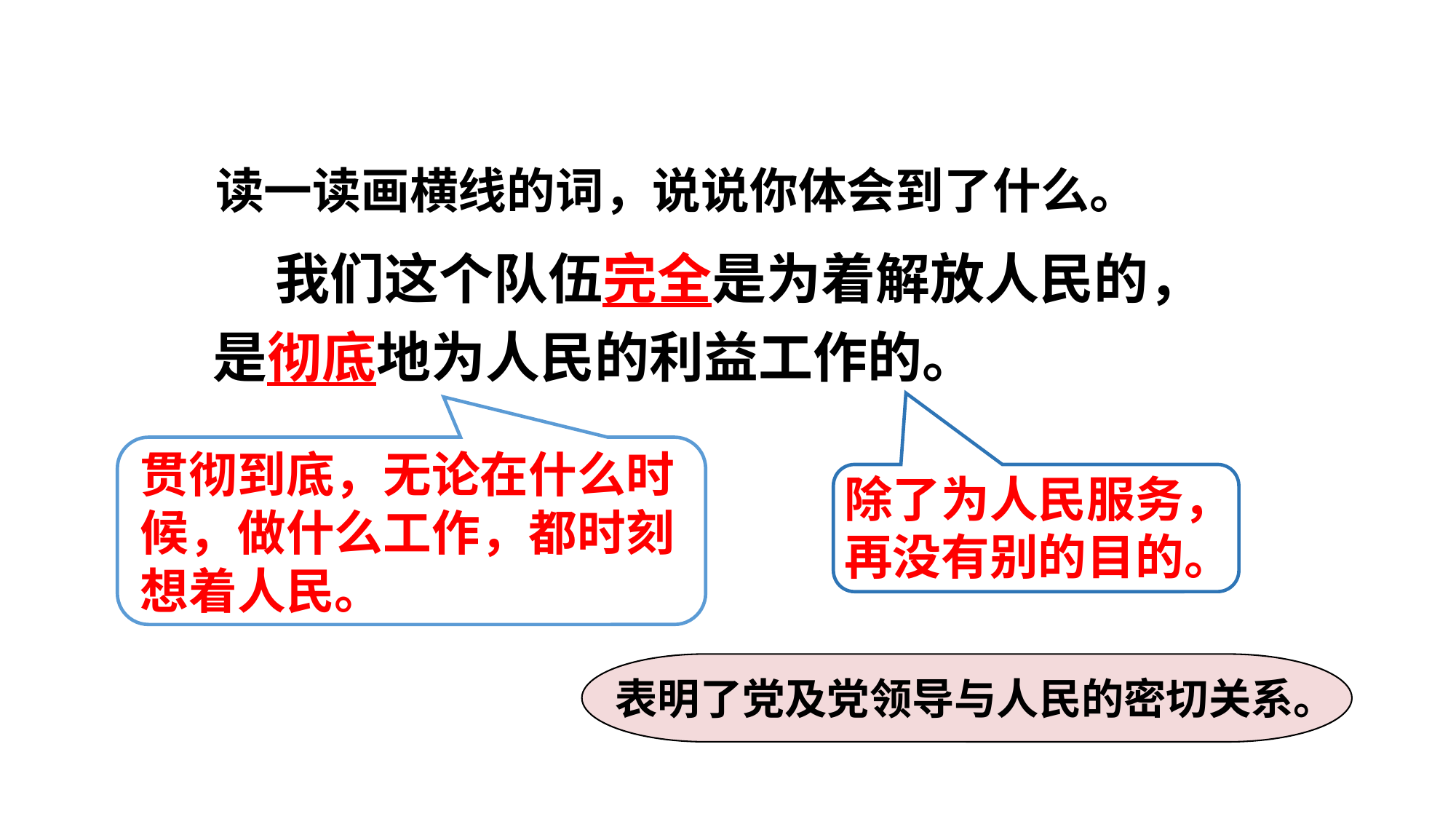

读一读画横线的词，说说你体会到了什么。
    我们这个队伍完全是为着解放人民的，是彻底地为人民的利益工作的。

贯彻到底，无论在什么时候，做什么工作，都时刻想着人民。
除了为人民服务，再没有别的目的。

表明了党及党领导与人民的密切关系。